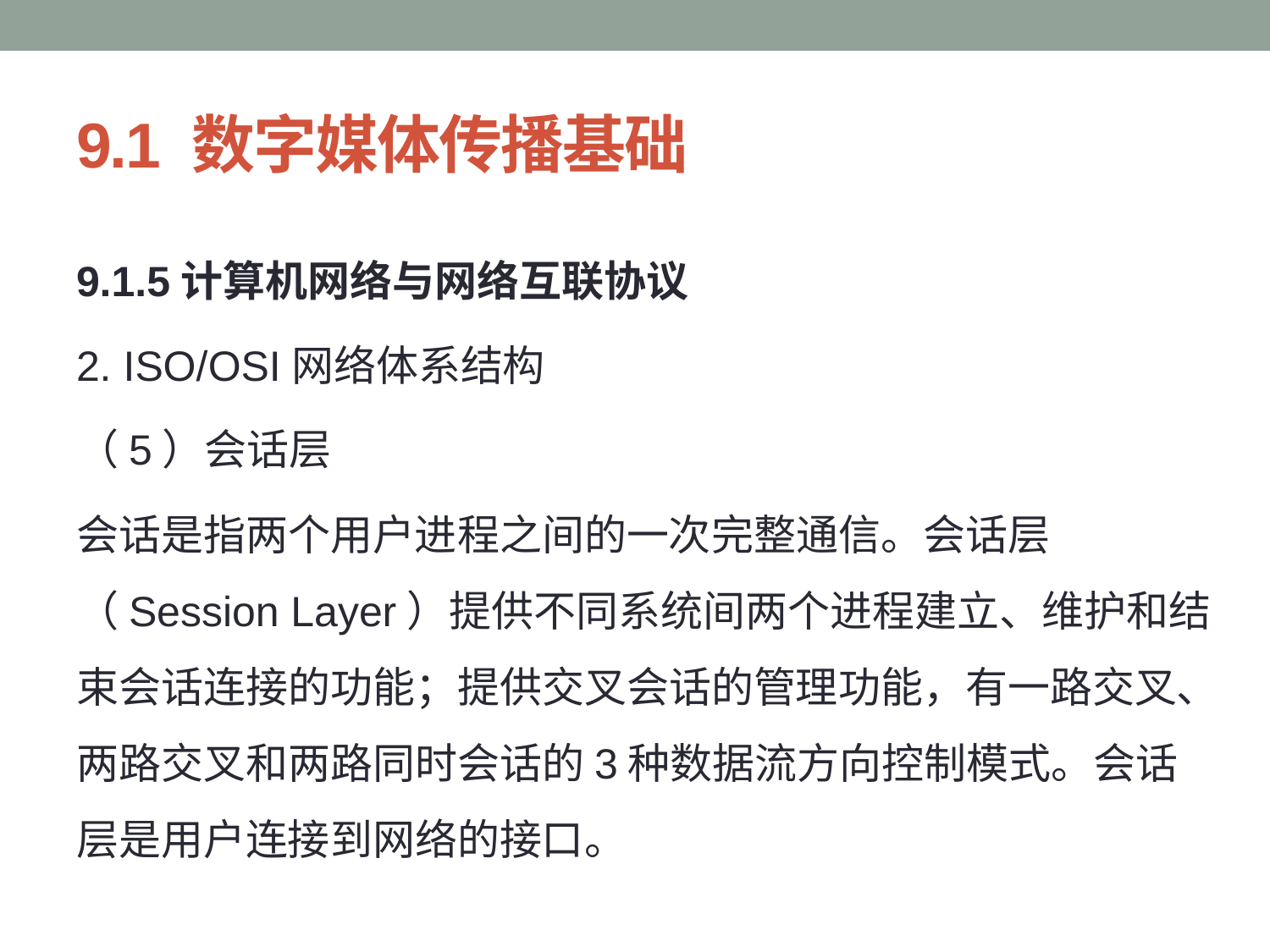

# 9.1 数字媒体传播基础
9.1.5计算机网络与网络互联协议
2. ISO/OSI网络体系结构
（5）会话层
会话是指两个用户进程之间的一次完整通信。会话层（Session Layer）提供不同系统间两个进程建立、维护和结束会话连接的功能；提供交叉会话的管理功能，有一路交叉、两路交叉和两路同时会话的3种数据流方向控制模式。会话层是用户连接到网络的接口。